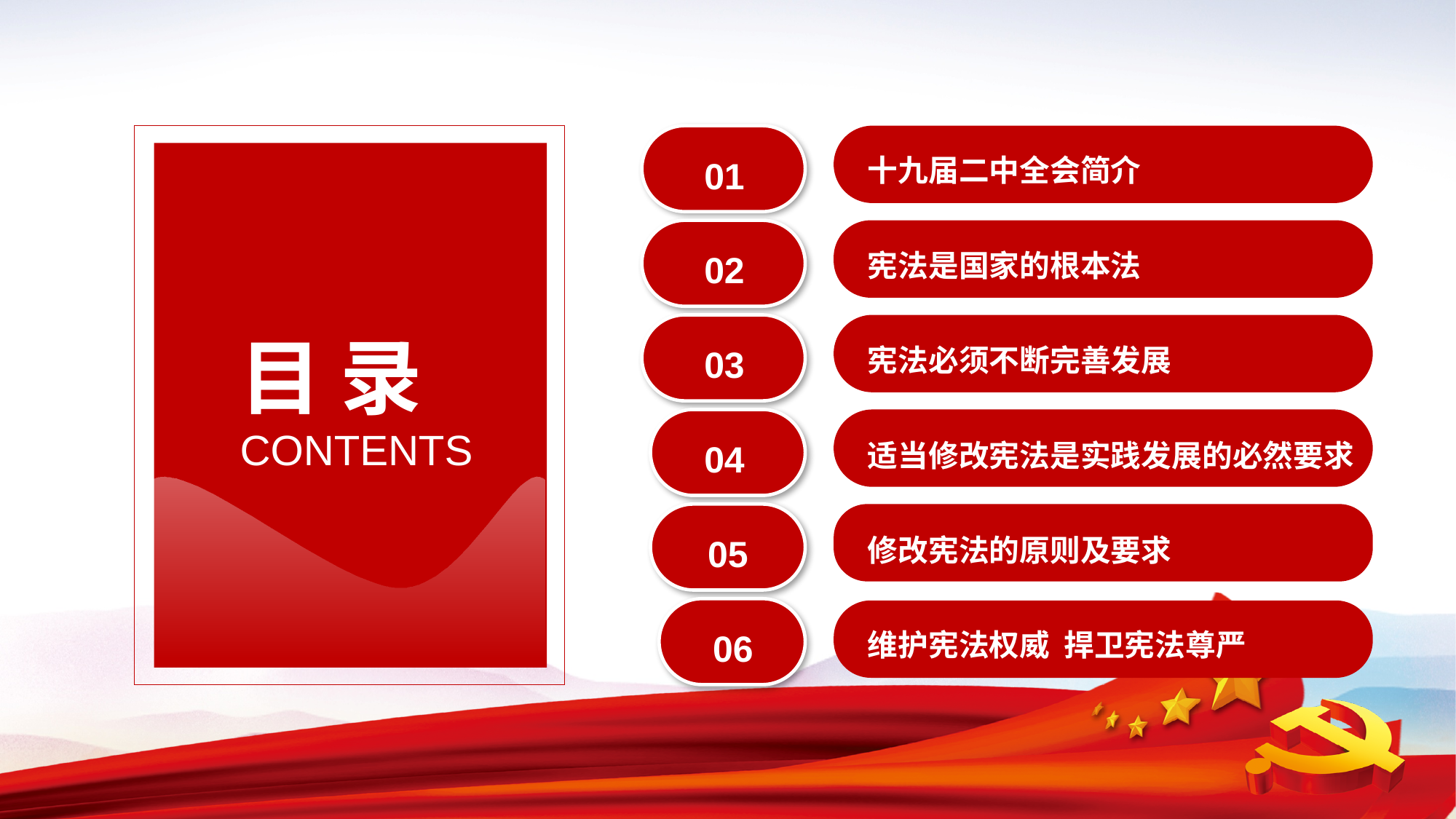

01

十九届二中全会简介

02

宪法是国家的根本法
目 录

03

宪法必须不断完善发展
CONTENTS

04

适当修改宪法是实践发展的必然要求

05

修改宪法的原则及要求

06

维护宪法权威  捍卫宪法尊严